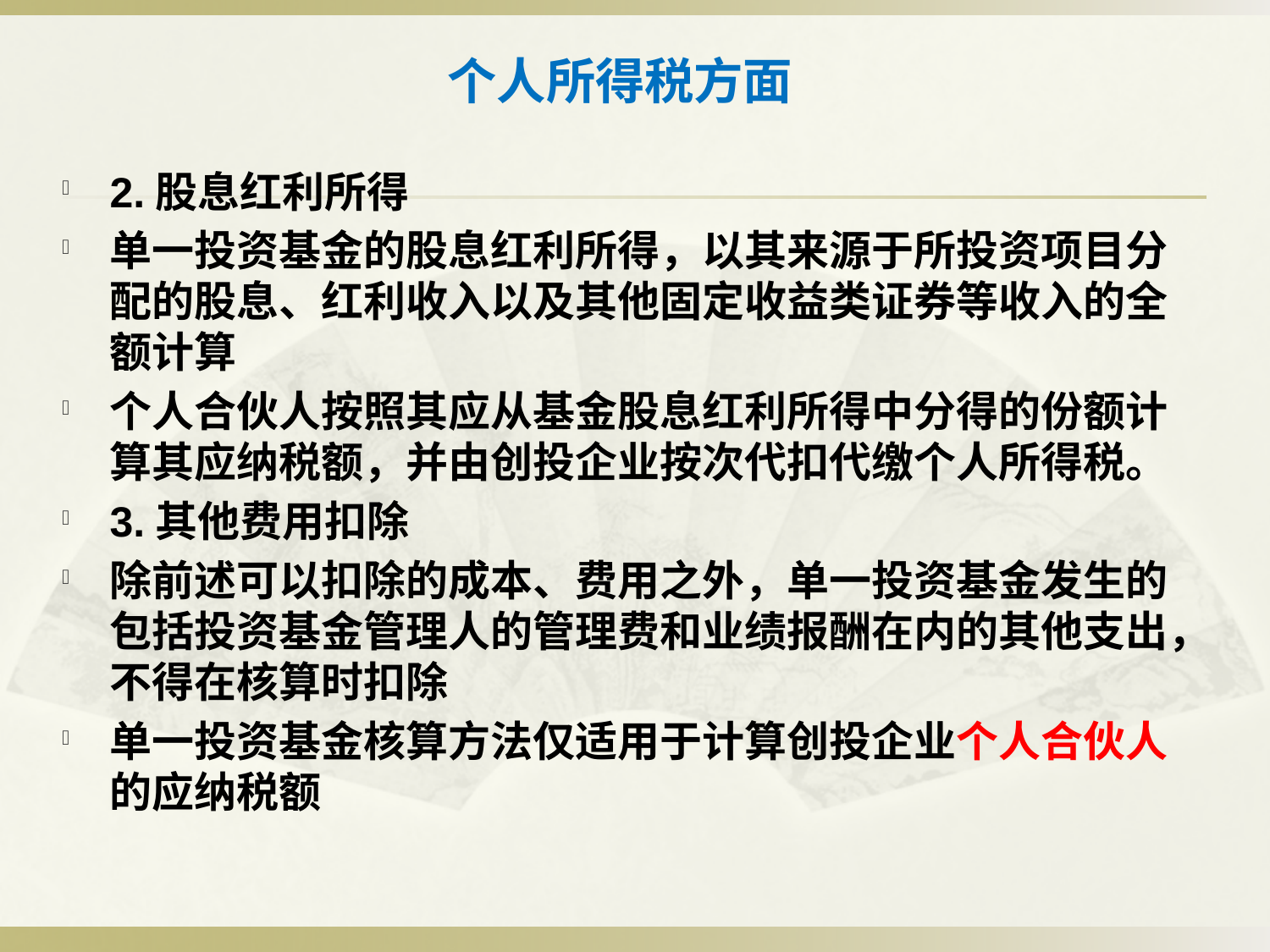

# 个人所得税方面
2.股息红利所得
单一投资基金的股息红利所得，以其来源于所投资项目分配的股息、红利收入以及其他固定收益类证券等收入的全额计算
个人合伙人按照其应从基金股息红利所得中分得的份额计算其应纳税额，并由创投企业按次代扣代缴个人所得税。
3.其他费用扣除
除前述可以扣除的成本、费用之外，单一投资基金发生的包括投资基金管理人的管理费和业绩报酬在内的其他支出，不得在核算时扣除
单一投资基金核算方法仅适用于计算创投企业个人合伙人的应纳税额